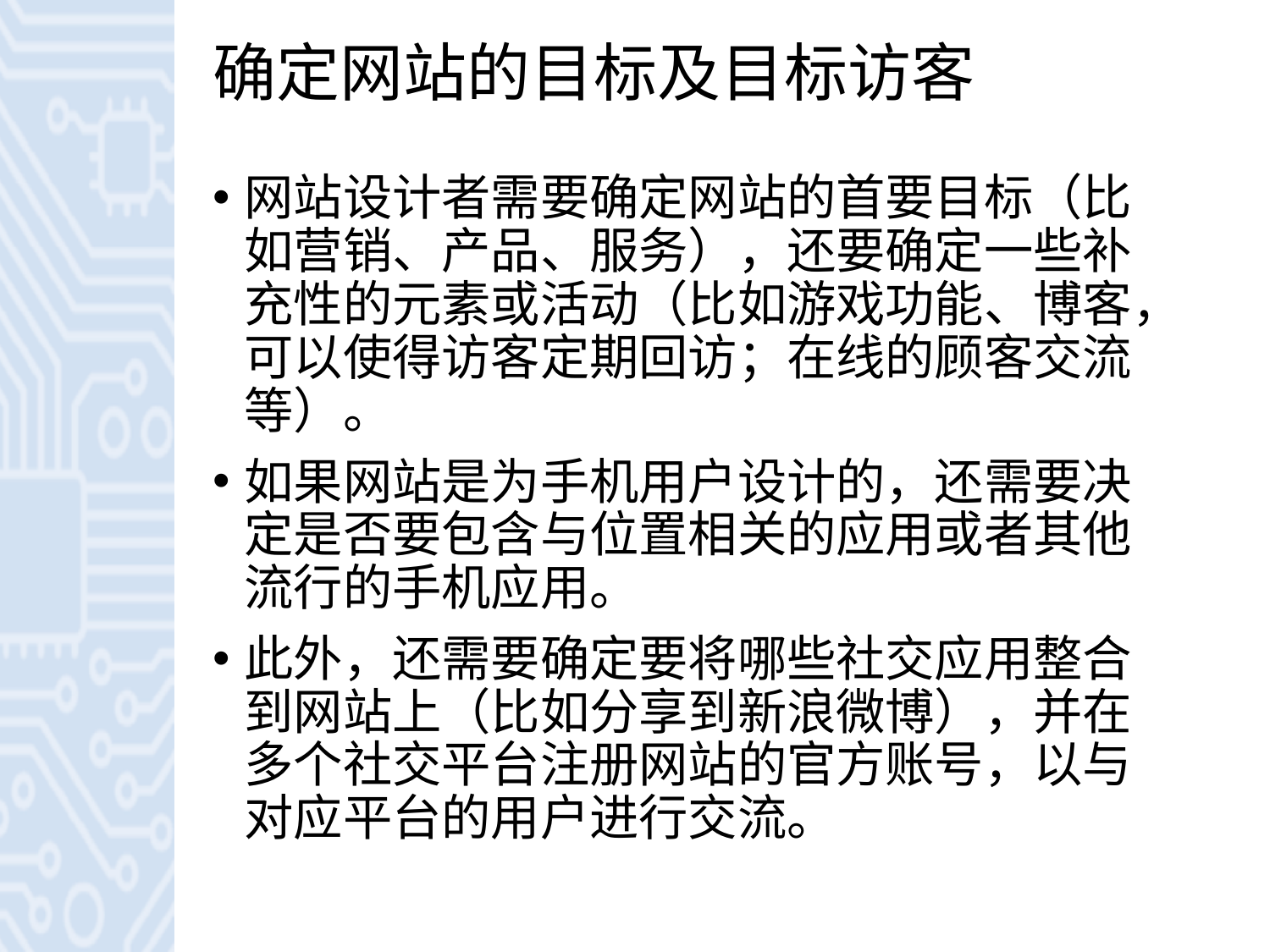

# 确定网站的目标及目标访客
网站设计者需要确定网站的首要目标（比如营销、产品、服务），还要确定一些补充性的元素或活动（比如游戏功能、博客，可以使得访客定期回访；在线的顾客交流等）。
如果网站是为手机用户设计的，还需要决定是否要包含与位置相关的应用或者其他流行的手机应用。
此外，还需要确定要将哪些社交应用整合到网站上（比如分享到新浪微博），并在多个社交平台注册网站的官方账号，以与对应平台的用户进行交流。